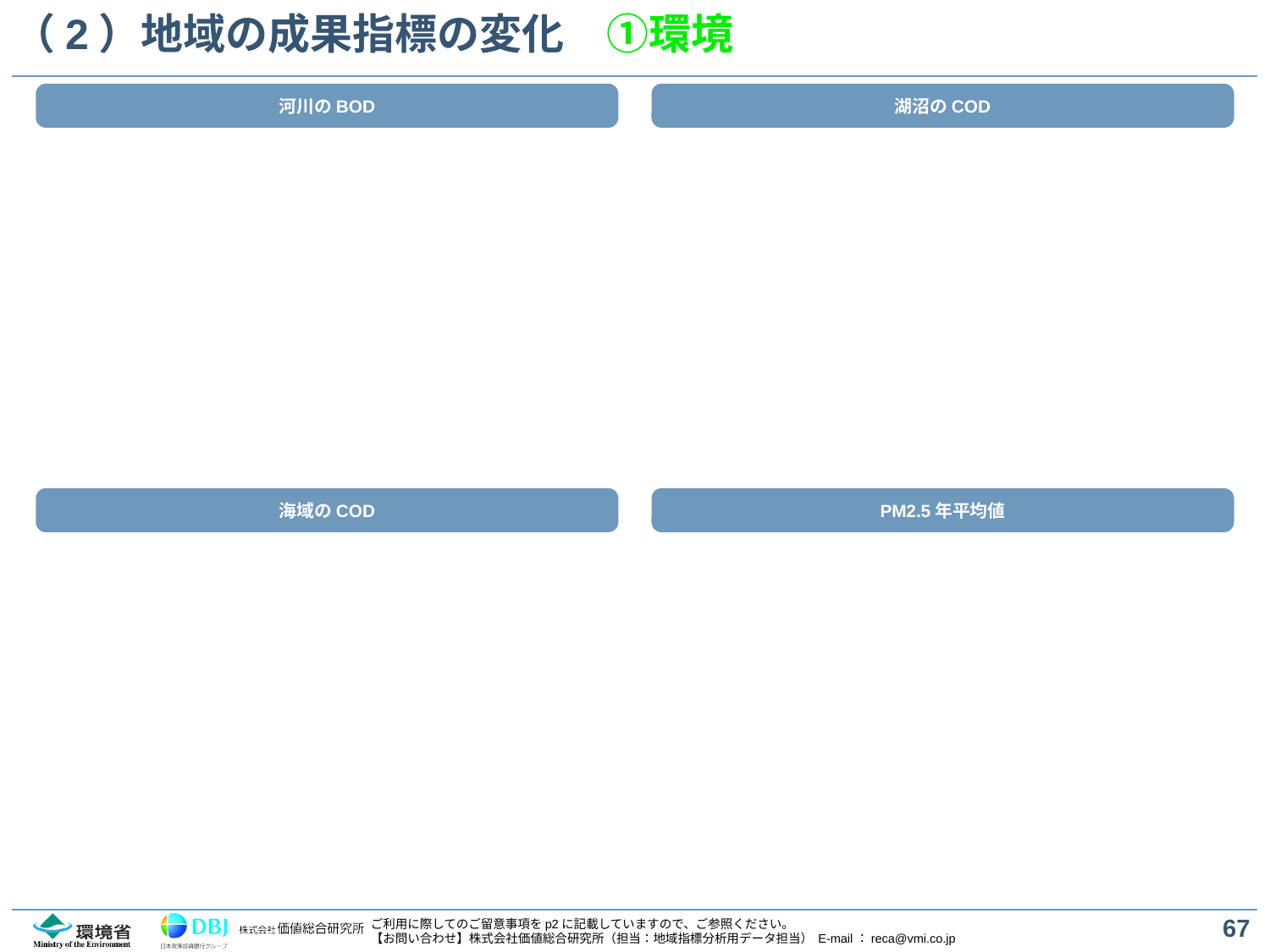

# （2）地域の成果指標の変化　①環境
河川のBOD
湖沼のCOD
海域のCOD
PM2.5年平均値
67